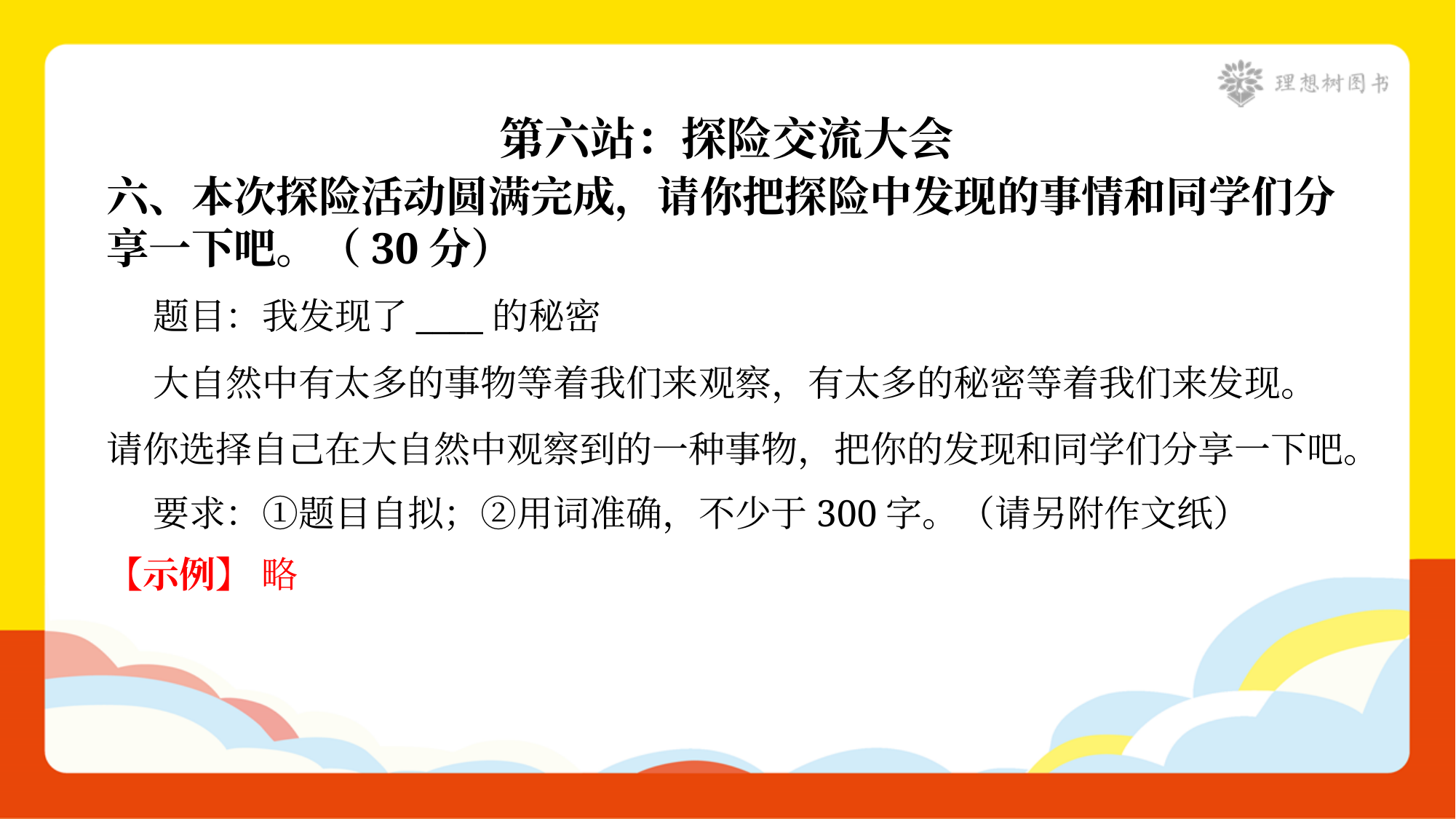

第六站：探险交流大会
六、本次探险活动圆满完成，请你把探险中发现的事情和同学们分
享一下吧。（30分）
    题目：我发现了____的秘密
    大自然中有太多的事物等着我们来观察，有太多的秘密等着我们来发现。
请你选择自己在大自然中观察到的一种事物，把你的发现和同学们分享一下吧。
    要求：①题目自拟；②用词准确，不少于300字。（请另附作文纸）
【示例】 略